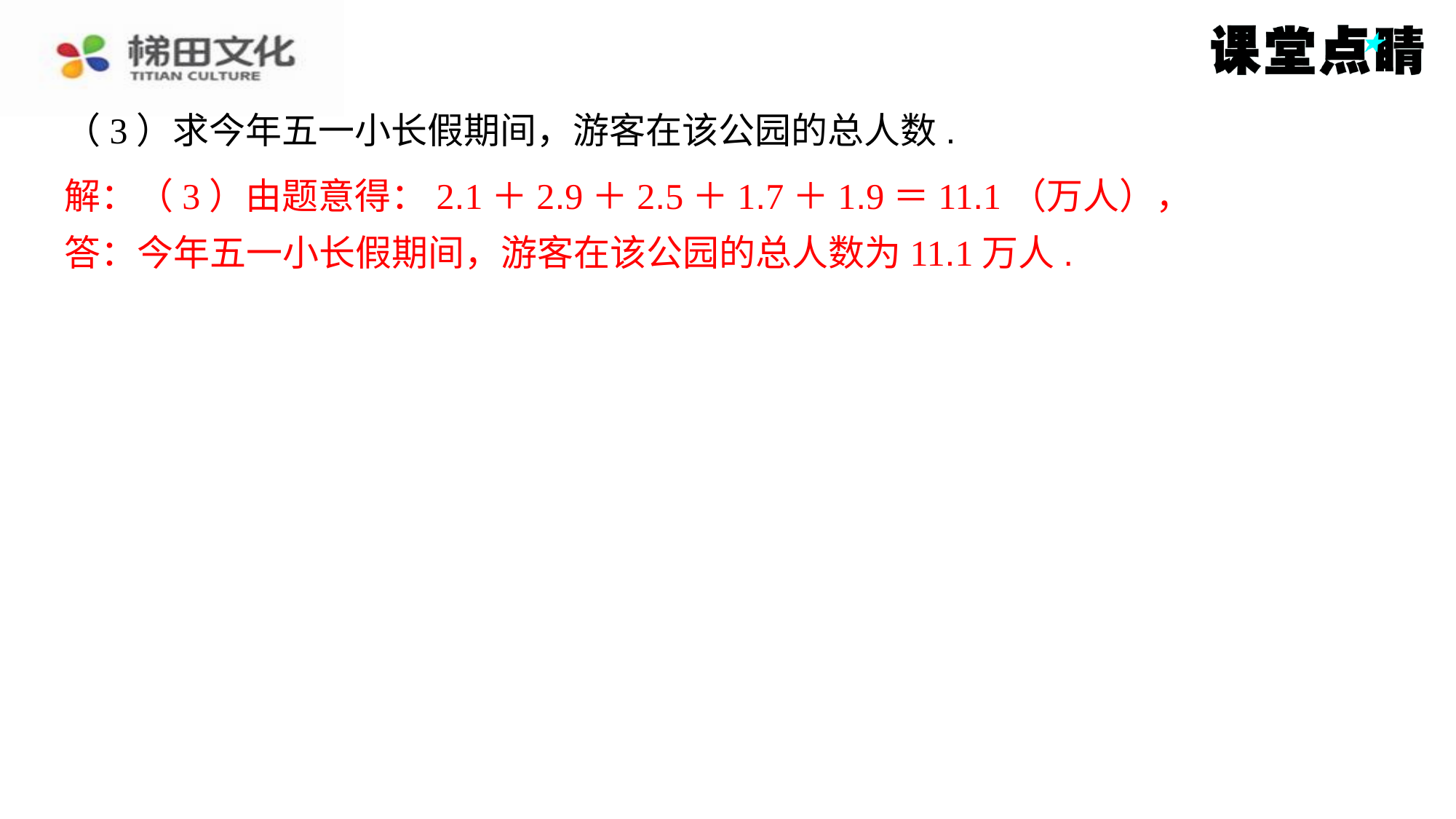

（3）求今年五一小长假期间，游客在该公园的总人数.
解：（3）由题意得：2.1＋2.9＋2.5＋1.7＋1.9＝11.1（万人），
答：今年五一小长假期间，游客在该公园的总人数为11.1万人.
解：（3）由题意得：2.1＋2.9＋2.5＋1.7＋1.9＝11.1（万人），
答：今年五一小长假期间，游客在该公园的总人数为11.1万人.